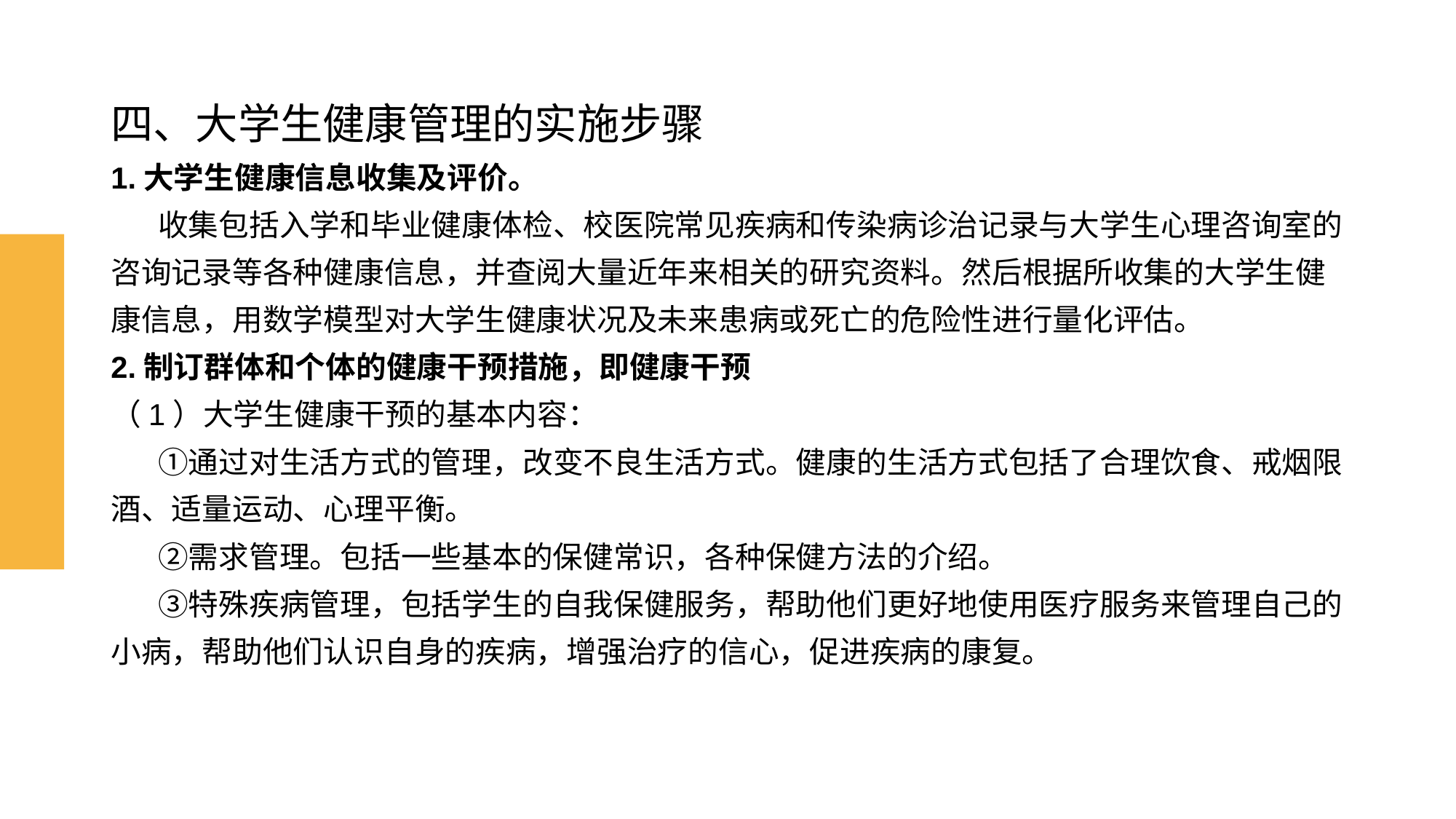

# 四、大学生健康管理的实施步骤 1.大学生健康信息收集及评价。 收集包括入学和毕业健康体检、校医院常见疾病和传染病诊治记录与大学生心理咨询室的咨询记录等各种健康信息，并查阅大量近年来相关的研究资料。然后根据所收集的大学生健康信息，用数学模型对大学生健康状况及未来患病或死亡的危险性进行量化评估。
2.制订群体和个体的健康干预措施，即健康干预
（1）大学生健康干预的基本内容：
       ①通过对生活方式的管理，改变不良生活方式。健康的生活方式包括了合理饮食、戒烟限酒、适量运动、心理平衡。
       ②需求管理。包括一些基本的保健常识，各种保健方法的介绍。
       ③特殊疾病管理，包括学生的自我保健服务，帮助他们更好地使用医疗服务来管理自己的小病，帮助他们认识自身的疾病，增强治疗的信心，促进疾病的康复。